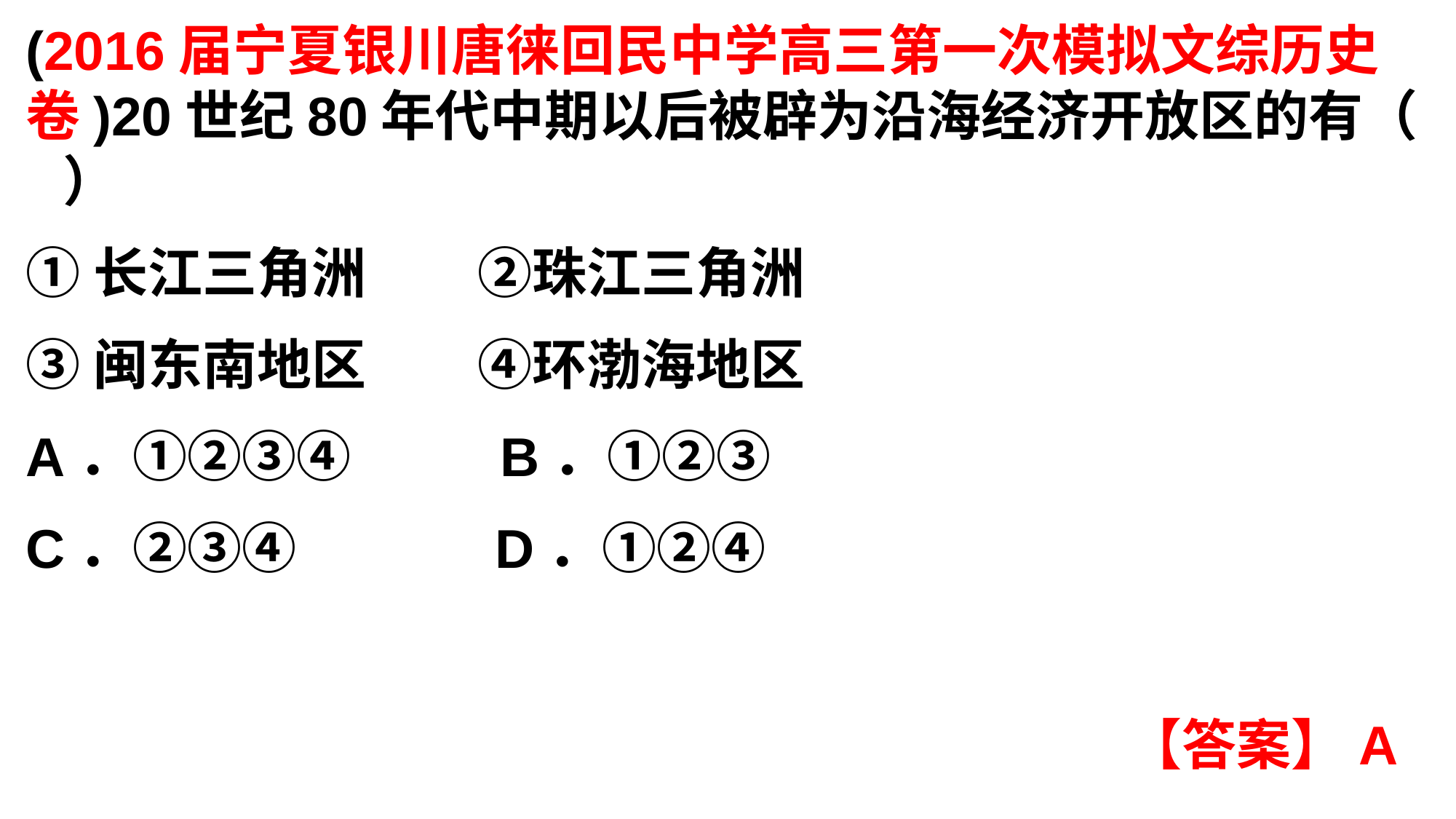

(2016届宁夏银川唐徕回民中学高三第一次模拟文综历史卷)20世纪80年代中期以后被辟为沿海经济开放区的有（    ）①长江三角洲         ②珠江三角洲
③闽东南地区         ④环渤海地区A．①②③④           B．①②③
C．②③④               D．①②④

【答案】A